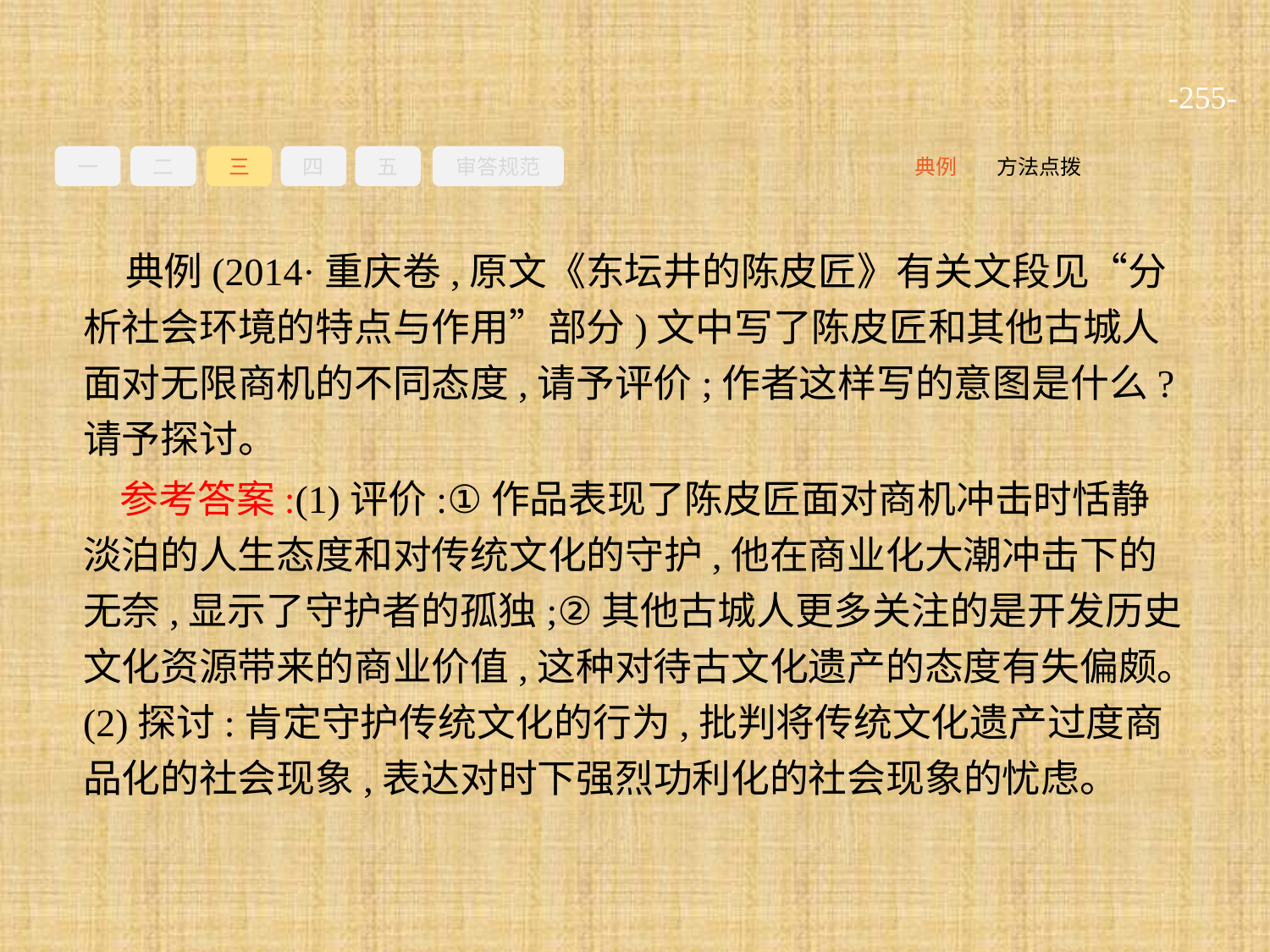

-255-
一
二
三
四
五
审答规范
方法点拨
典例
典例(2014·重庆卷,原文《东坛井的陈皮匠》有关文段见“分析社会环境的特点与作用”部分)文中写了陈皮匠和其他古城人面对无限商机的不同态度,请予评价;作者这样写的意图是什么?请予探讨。
参考答案:(1)评价:①作品表现了陈皮匠面对商机冲击时恬静淡泊的人生态度和对传统文化的守护,他在商业化大潮冲击下的无奈,显示了守护者的孤独;②其他古城人更多关注的是开发历史文化资源带来的商业价值,这种对待古文化遗产的态度有失偏颇。(2)探讨:肯定守护传统文化的行为,批判将传统文化遗产过度商品化的社会现象,表达对时下强烈功利化的社会现象的忧虑。